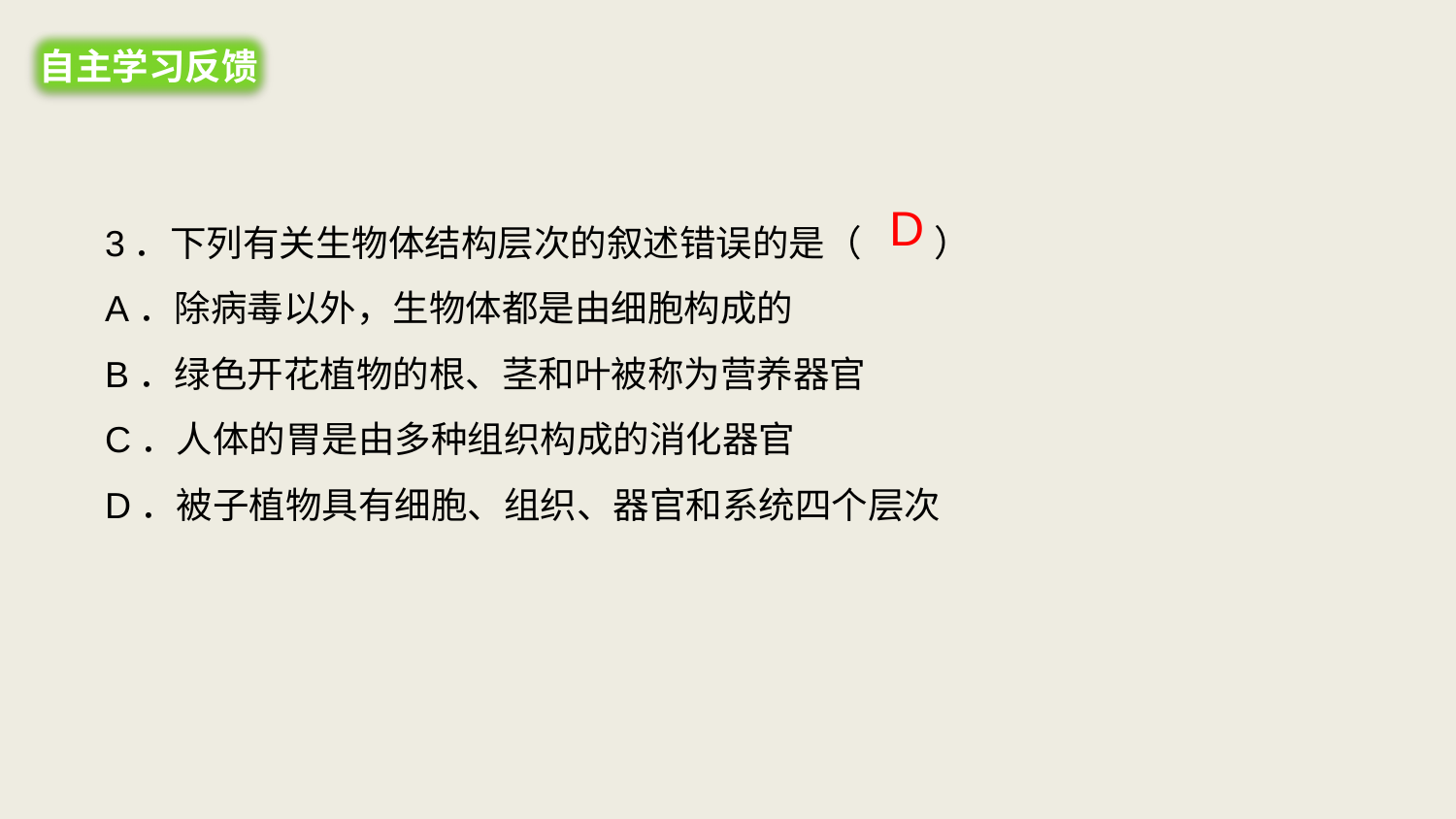

自主学习反馈
D
3．下列有关生物体结构层次的叙述错误的是（　　）
A．除病毒以外，生物体都是由细胞构成的
B．绿色开花植物的根、茎和叶被称为营养器官
C．人体的胃是由多种组织构成的消化器官
D．被子植物具有细胞、组织、器官和系统四个层次